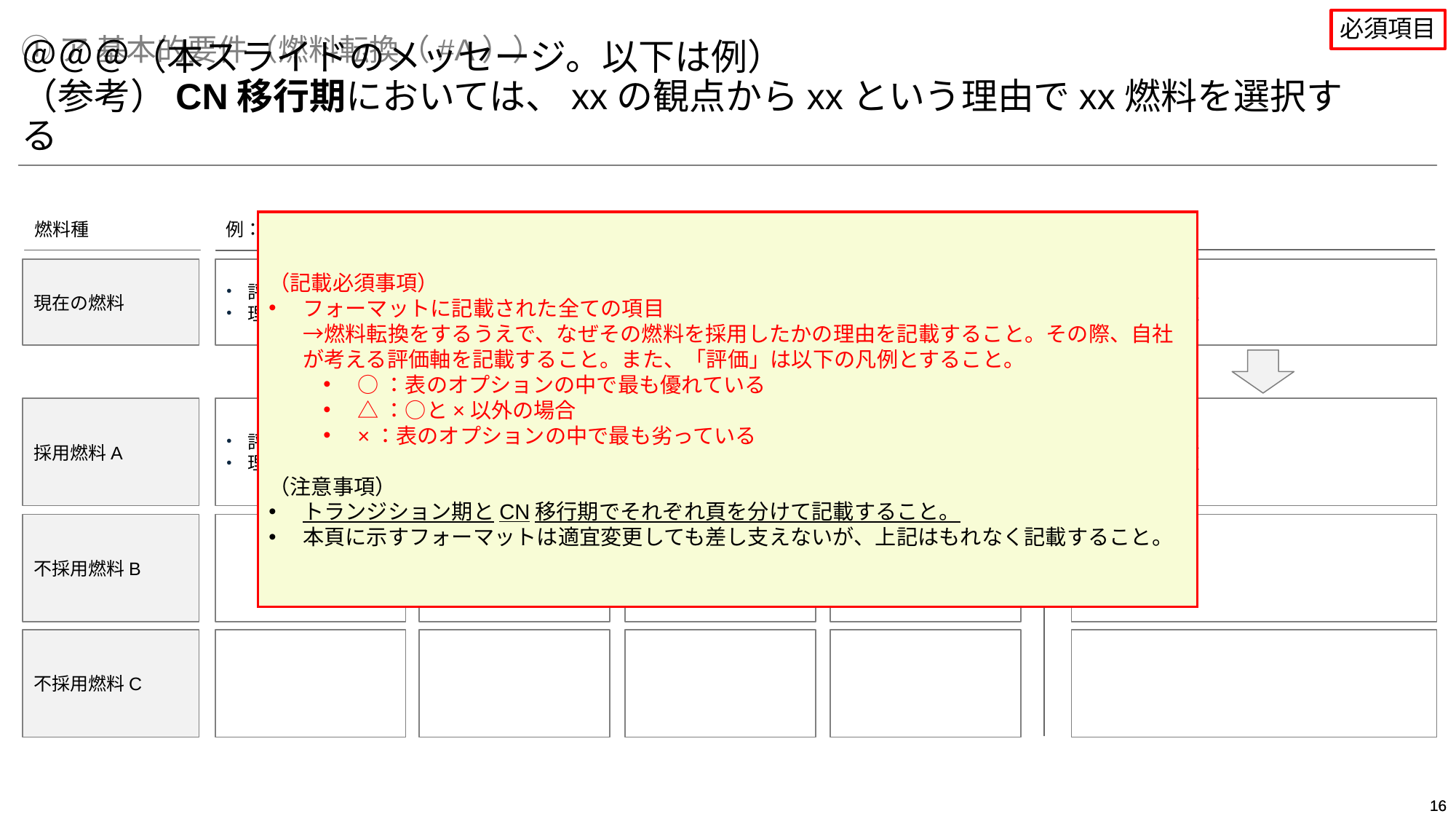

必須項目
①ア 基本的要件（燃料転換（#A））
＠＠＠（本スライドのメッセージ。以下は例）
（参考）CN移行期においては、xxの観点からxxという理由でxx燃料を選択する
例：環境適合
例：安定供給
例：その他
総合評価
燃料種
例：経済効率性
（記載必須事項）
フォーマットに記載された全ての項目
→燃料転換をするうえで、なぜその燃料を採用したかの理由を記載すること。その際、自社が考える評価軸を記載すること。また、「評価」は以下の凡例とすること。
○：表のオプションの中で最も優れている
△：○と×以外の場合
×：表のオプションの中で最も劣っている

（注意事項）
トランジション期とCN移行期でそれぞれ頁を分けて記載すること。
本頁に示すフォーマットは適宜変更しても差し支えないが、上記はもれなく記載すること。
現在の燃料
評価　XXX
理由　XXX
評価　XXX
理由　XXX
評価　XXX
理由　XXX
評価　XXX
理由　XXX
評価　XXX
理由　XXX

採用燃料A
評価　XXX
理由　XXX
評価　XXX
理由　XXX
評価　XXX
理由　XXX
評価　XXX
理由　XXX
評価　XXX
理由　XXX

不採用燃料B

不採用燃料C